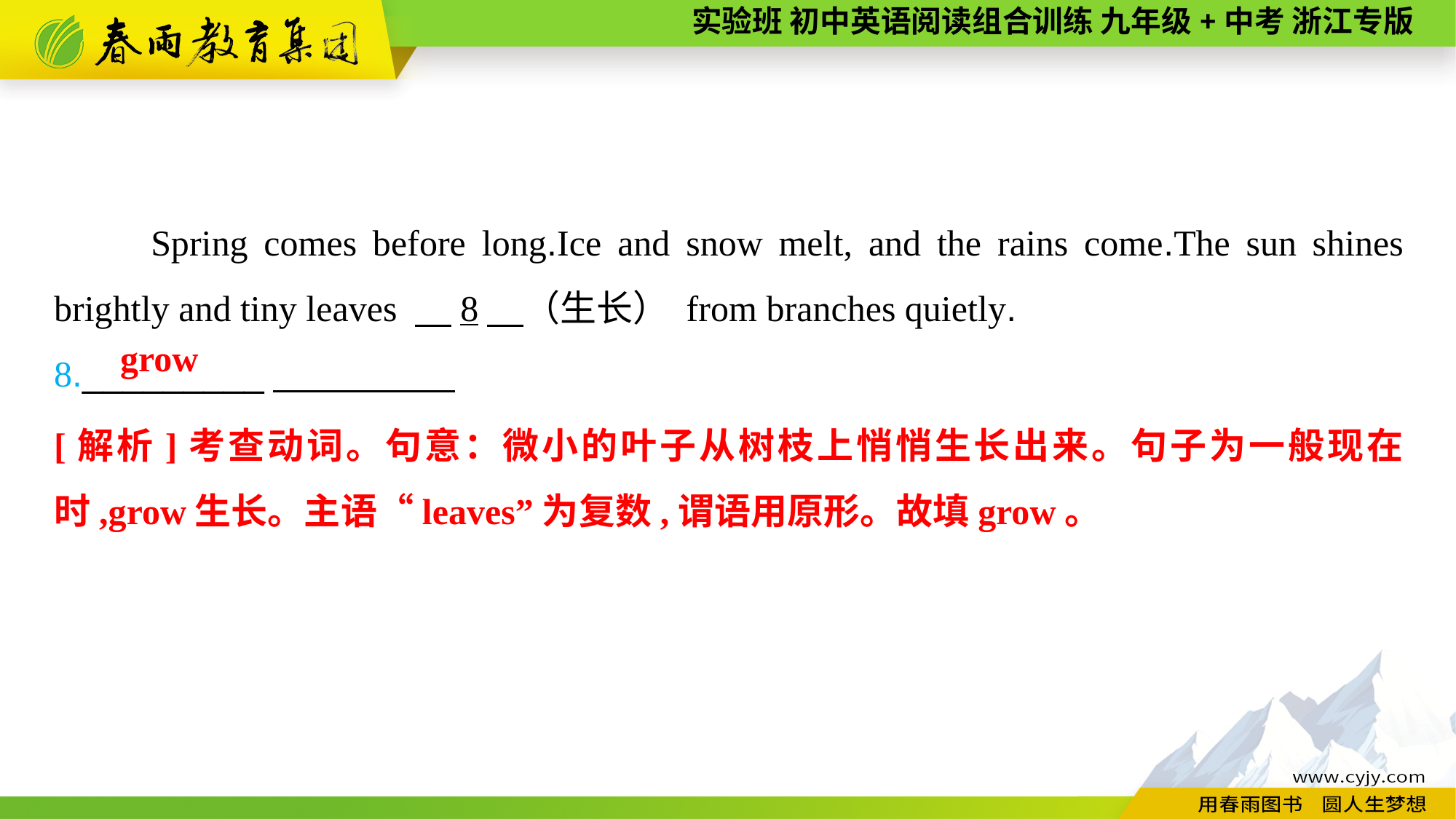

Spring comes before long.Ice and snow melt, and the rains come.The sun shines brightly and tiny leaves 　8　（生长） from branches quietly.
8._________
grow
[解析]考查动词。句意：微小的叶子从树枝上悄悄生长出来。句子为一般现在时,grow生长。主语“leaves”为复数,谓语用原形。故填grow。